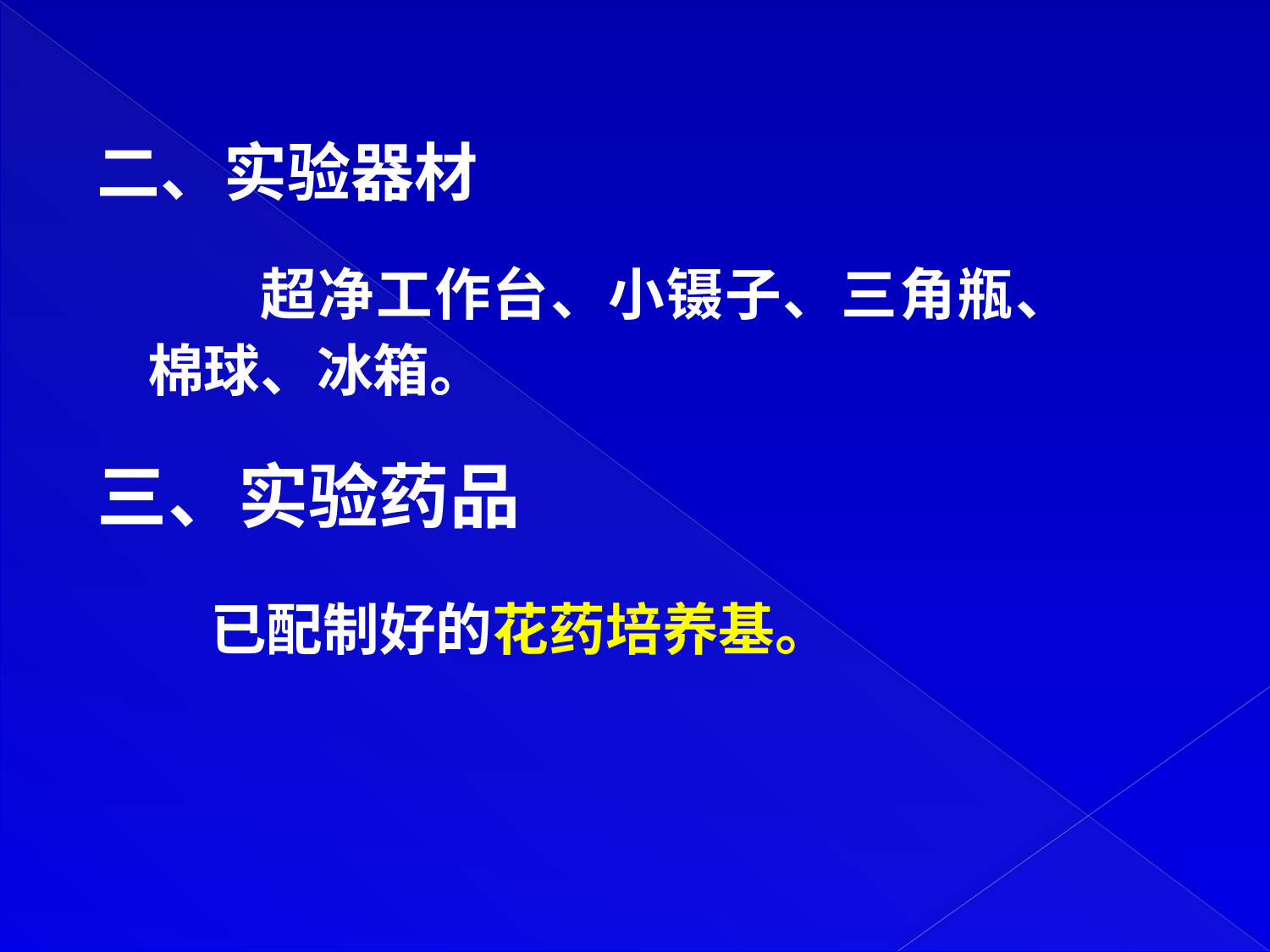

二、实验器材
超净工作台、小镊子、三角瓶、棉球、冰箱。
三、实验药品
已配制好的花药培养基。